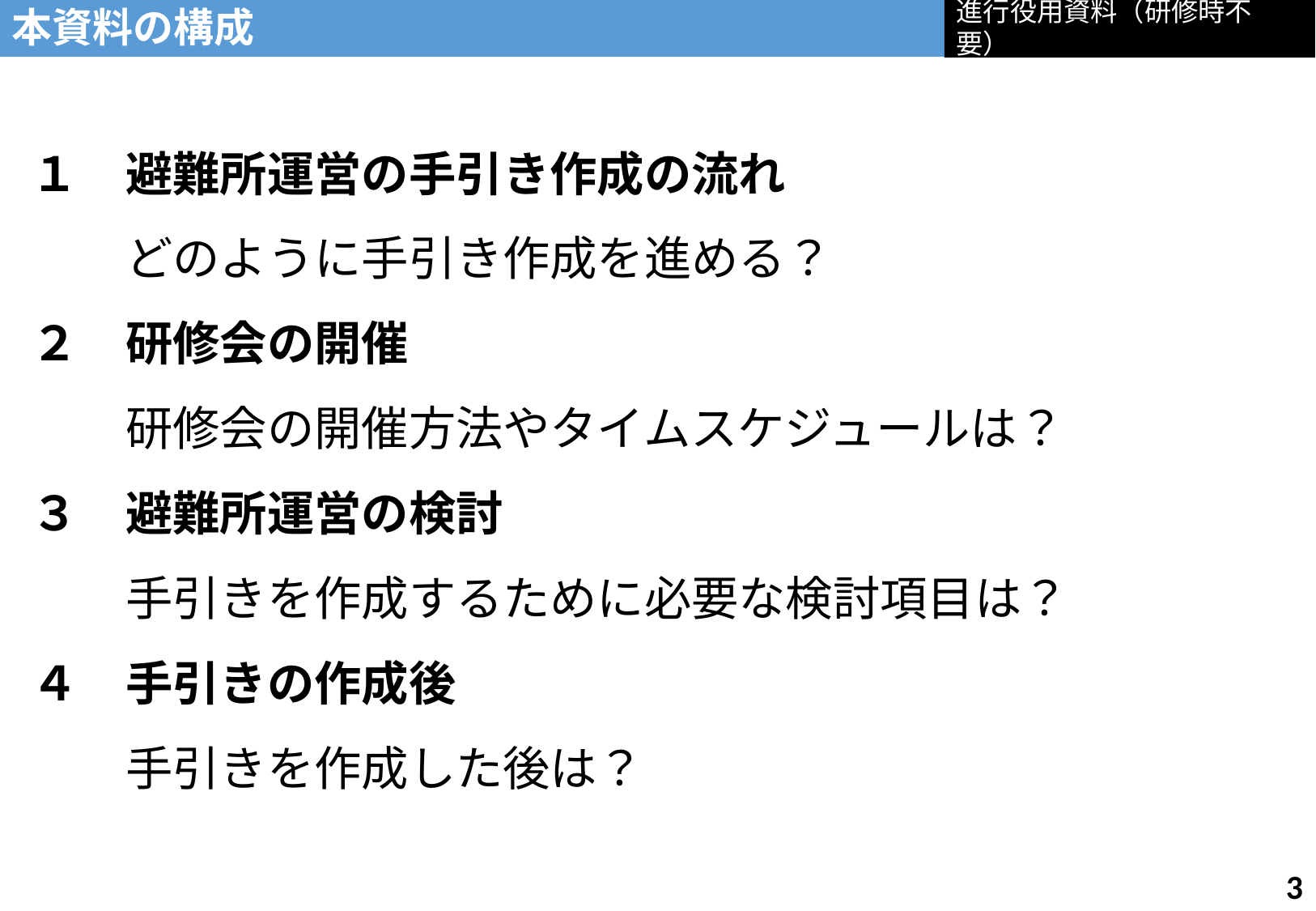

進行役用資料（研修時不要）
本資料の構成
１　避難所運営の手引き作成の流れ
　　どのように手引き作成を進める？
２　研修会の開催
　　研修会の開催方法やタイムスケジュールは？
３　避難所運営の検討
　　手引きを作成するために必要な検討項目は？
４　手引きの作成後
　　手引きを作成した後は？
3